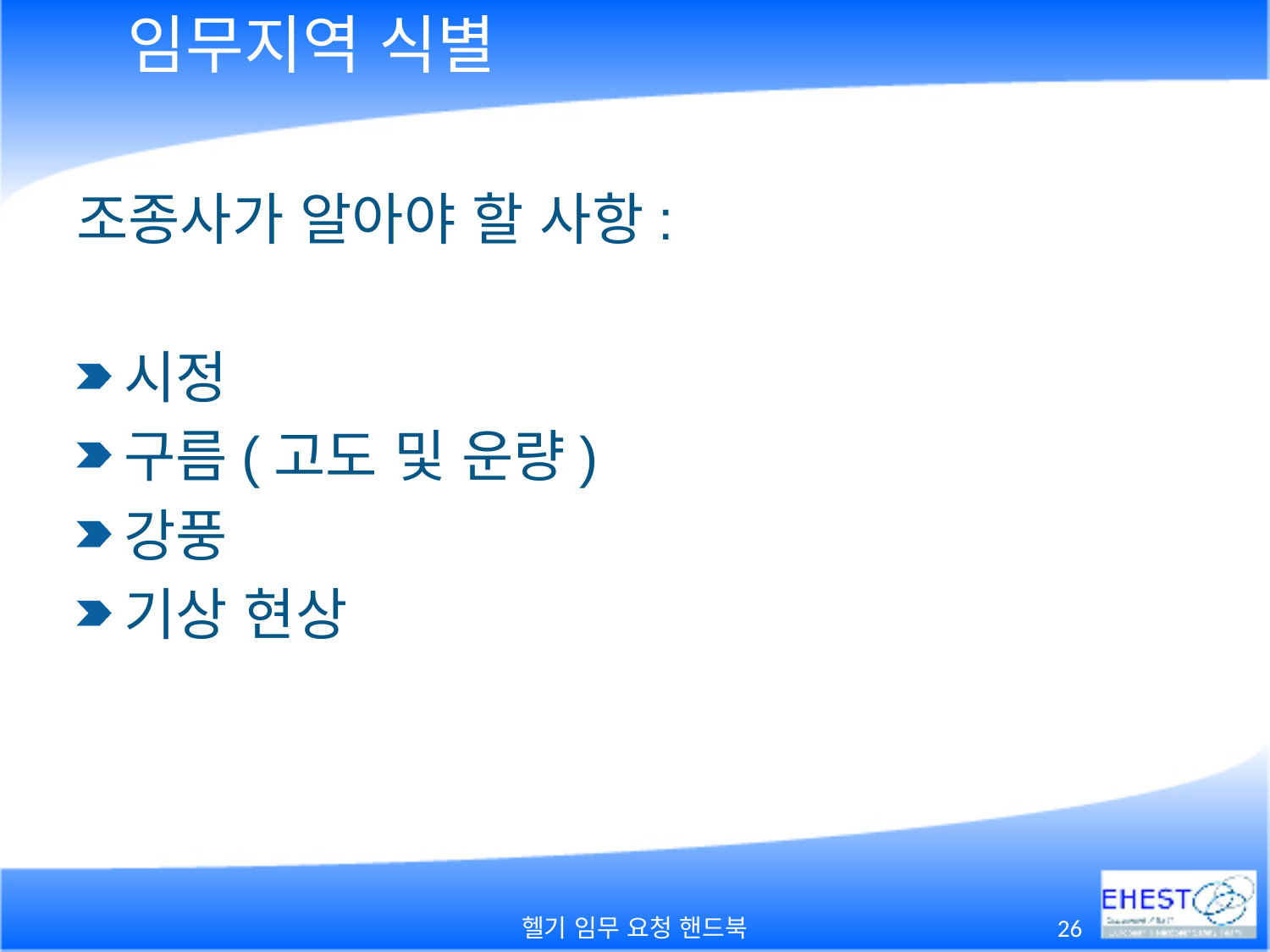

# 임무지역 식별
조종사가 알아야 할 사항:

시정
구름(고도 및 운량)
강풍
기상 현상
헬기 임무 요청 핸드북
26